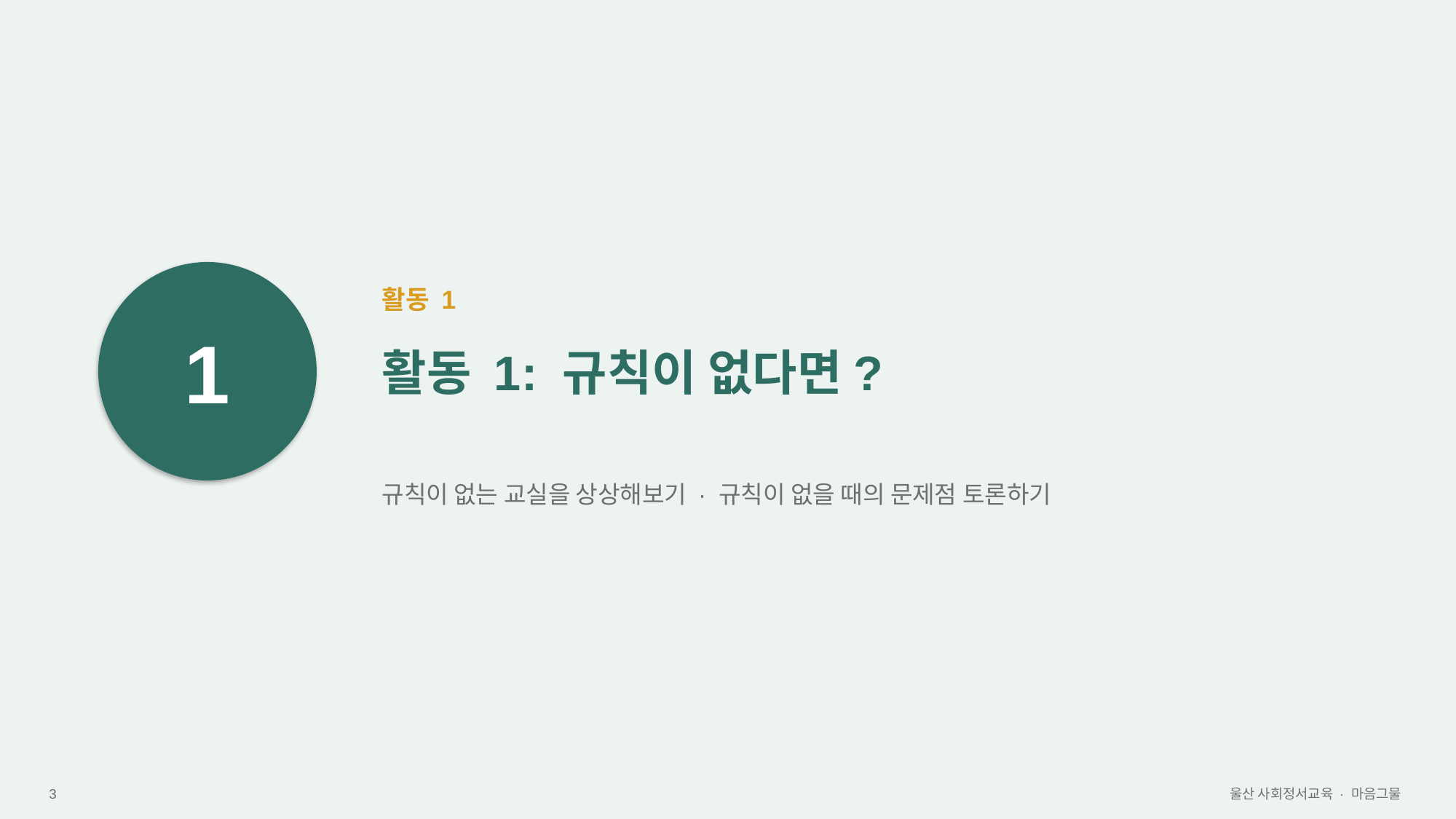

1
활동 1
활동 1: 규칙이 없다면?
규칙이 없는 교실을 상상해보기 · 규칙이 없을 때의 문제점 토론하기
3
울산 사회정서교육 · 마음그물